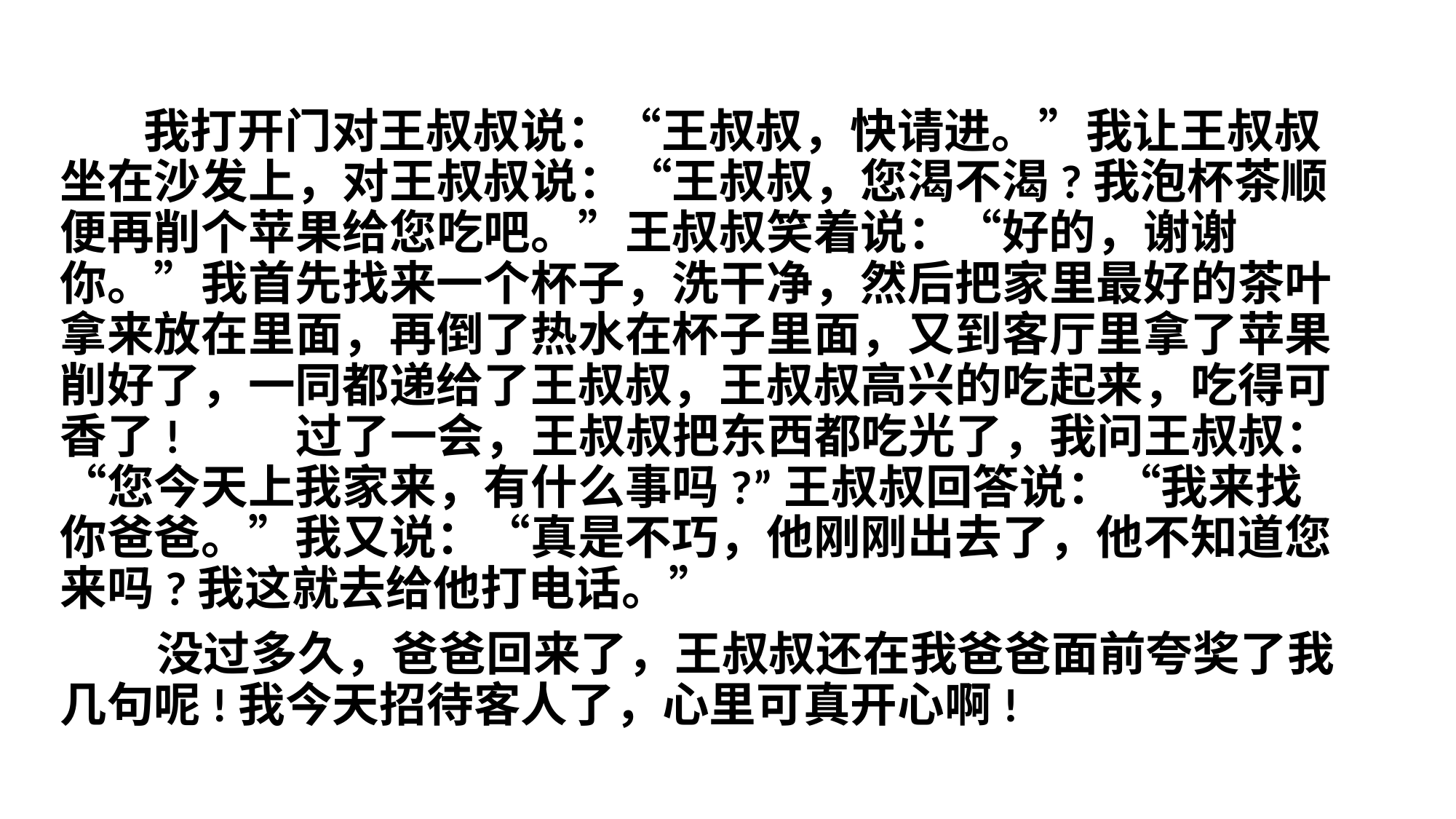

我打开门对王叔叔说：“王叔叔，快请进。”我让王叔叔坐在沙发上，对王叔叔说：“王叔叔，您渴不渴?我泡杯茶顺便再削个苹果给您吃吧。”王叔叔笑着说：“好的，谢谢你。”我首先找来一个杯子，洗干净，然后把家里最好的茶叶拿来放在里面，再倒了热水在杯子里面，又到客厅里拿了苹果削好了，一同都递给了王叔叔，王叔叔高兴的吃起来，吃得可香了! 　　过了一会，王叔叔把东西都吃光了，我问王叔叔：“您今天上我家来，有什么事吗?”王叔叔回答说：“我来找你爸爸。”我又说：“真是不巧，他刚刚出去了，他不知道您来吗?我这就去给他打电话。”
        没过多久，爸爸回来了，王叔叔还在我爸爸面前夸奖了我几句呢!我今天招待客人了，心里可真开心啊!